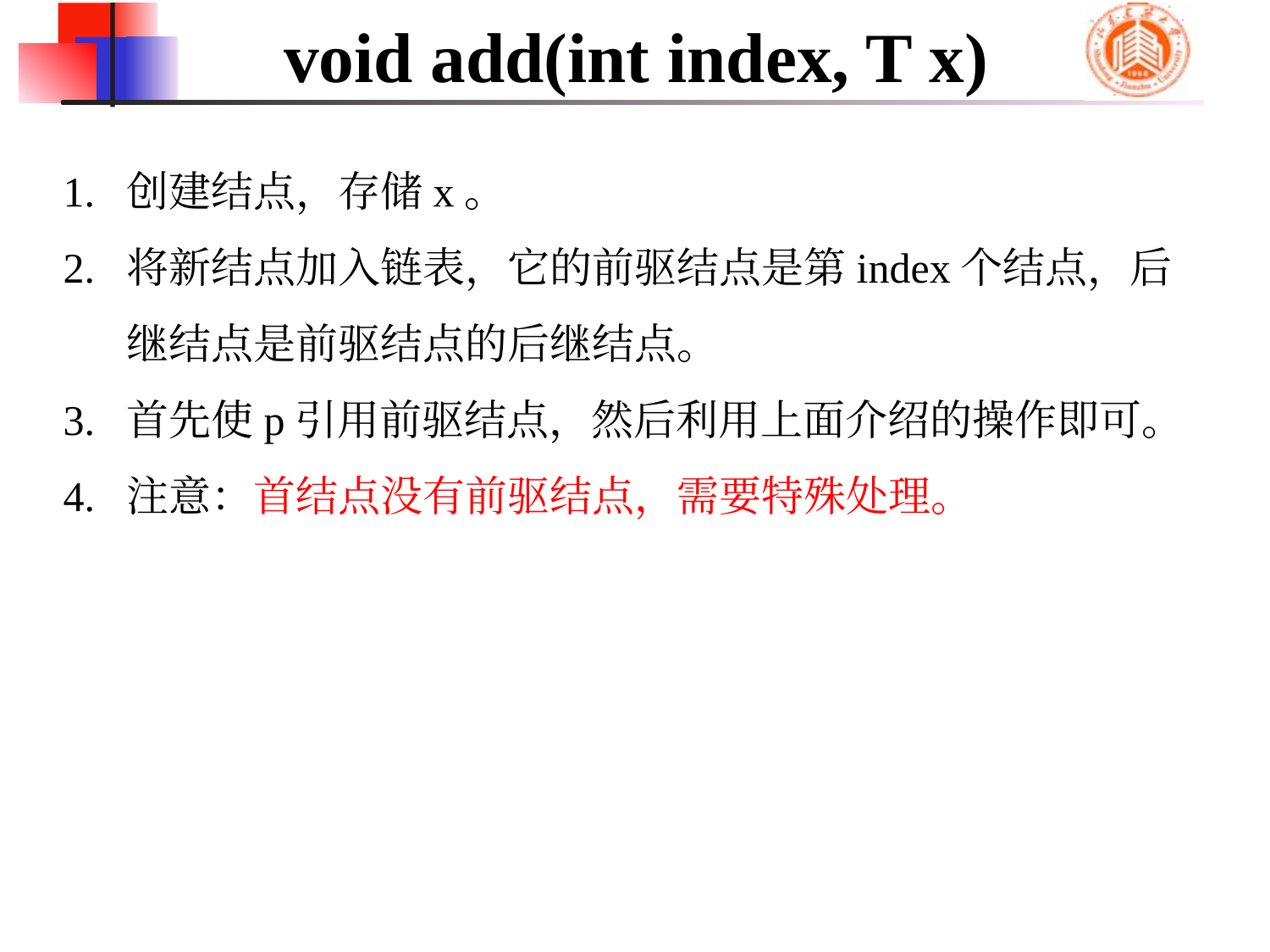

# void add(int index, T x)
创建结点，存储x。
将新结点加入链表，它的前驱结点是第index个结点，后继结点是前驱结点的后继结点。
首先使p引用前驱结点，然后利用上面介绍的操作即可。
注意：首结点没有前驱结点，需要特殊处理。